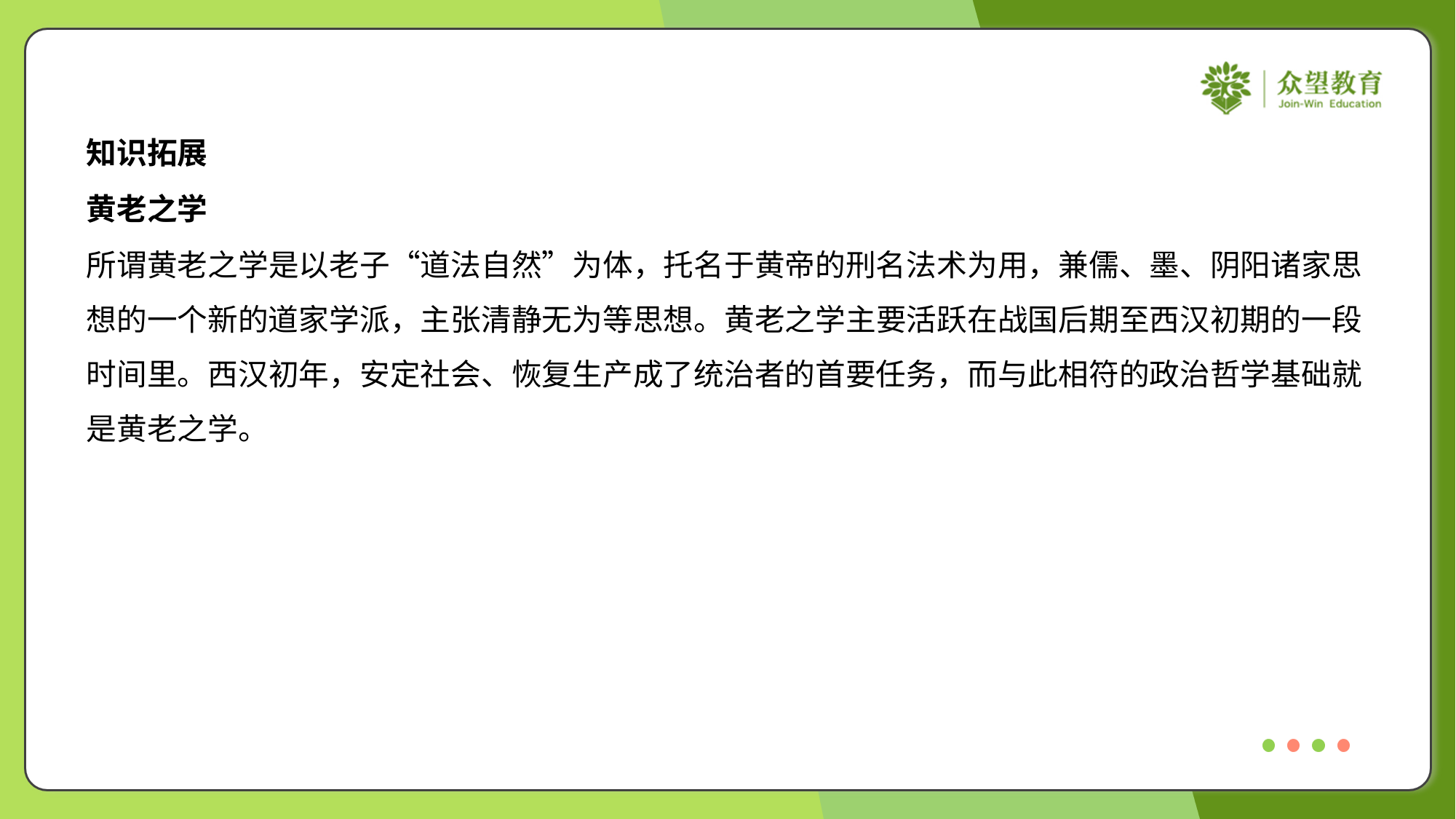

知识拓展
黄老之学
所谓黄老之学是以老子“道法自然”为体，托名于黄帝的刑名法术为用，兼儒、墨、阴阳诸家思
想的一个新的道家学派，主张清静无为等思想。黄老之学主要活跃在战国后期至西汉初期的一段
时间里。西汉初年，安定社会、恢复生产成了统治者的首要任务，而与此相符的政治哲学基础就
是黄老之学。